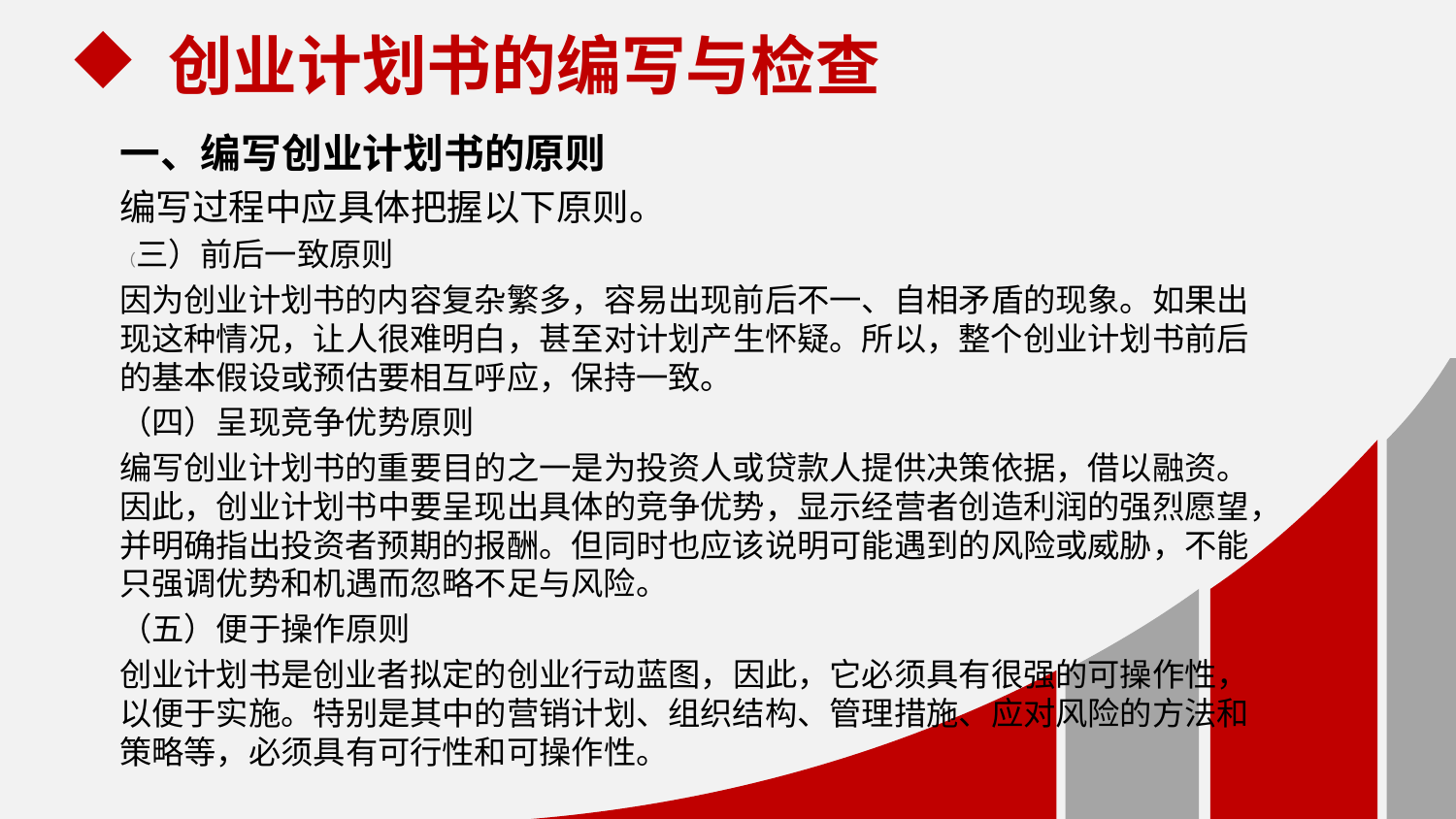

创业计划书的编写与检查
一、编写创业计划书的原则
编写过程中应具体把握以下原则。
（三）前后一致原则
因为创业计划书的内容复杂繁多，容易出现前后不一、自相矛盾的现象。如果出现这种情况，让人很难明白，甚至对计划产生怀疑。所以，整个创业计划书前后的基本假设或预估要相互呼应，保持一致。
（四）呈现竞争优势原则
编写创业计划书的重要目的之一是为投资人或贷款人提供决策依据，借以融资。因此，创业计划书中要呈现出具体的竞争优势，显示经营者创造利润的强烈愿望，并明确指出投资者预期的报酬。但同时也应该说明可能遇到的风险或威胁，不能只强调优势和机遇而忽略不足与风险。
（五）便于操作原则
创业计划书是创业者拟定的创业行动蓝图，因此，它必须具有很强的可操作性，以便于实施。特别是其中的营销计划、组织结构、管理措施、应对风险的方法和策略等，必须具有可行性和可操作性。